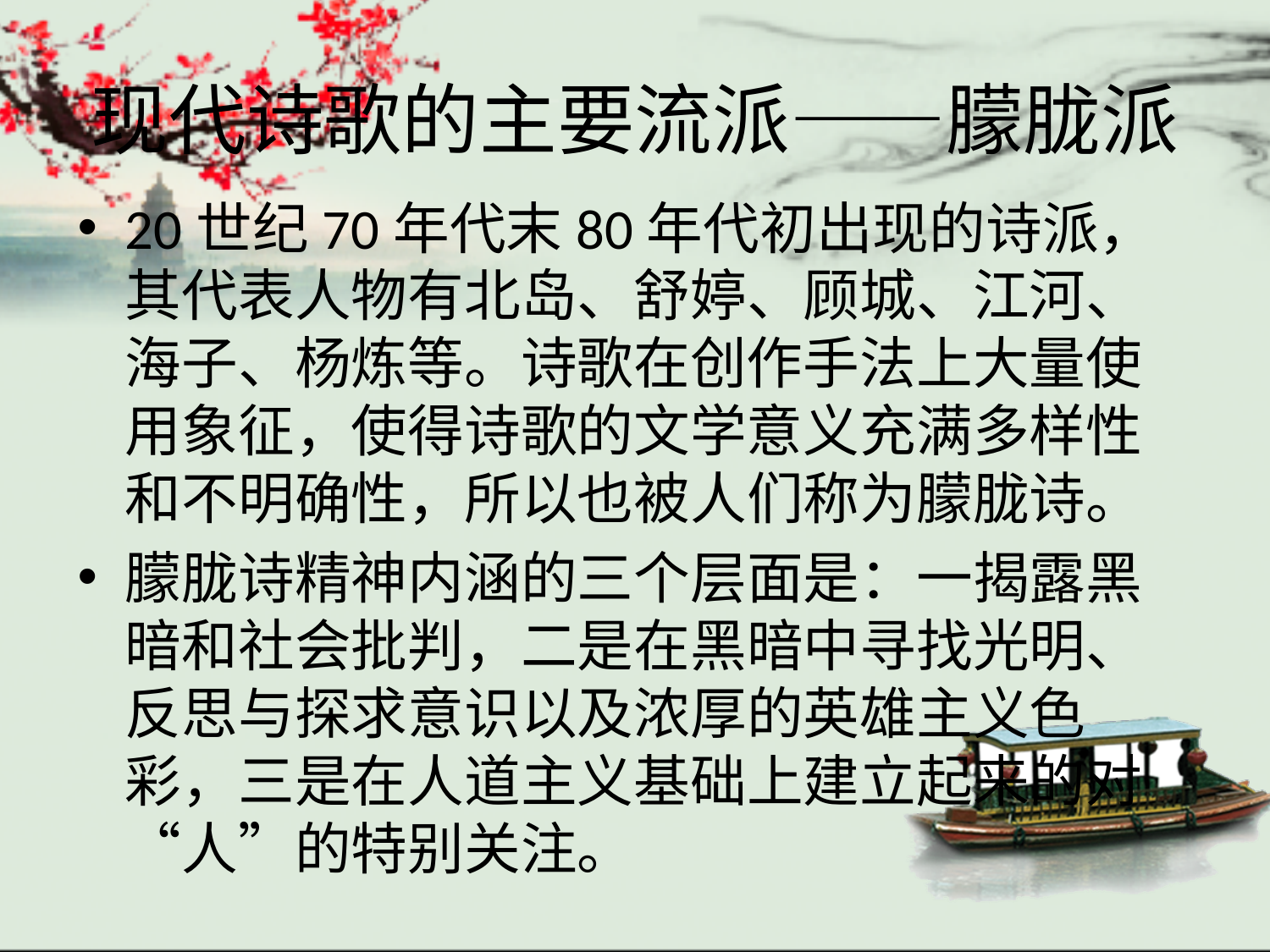

# 现代诗歌的主要流派——朦胧派
20世纪70年代末80年代初出现的诗派，其代表人物有北岛、舒婷、顾城、江河、海子、杨炼等。诗歌在创作手法上大量使用象征，使得诗歌的文学意义充满多样性和不明确性，所以也被人们称为朦胧诗。
朦胧诗精神内涵的三个层面是：一揭露黑暗和社会批判，二是在黑暗中寻找光明、反思与探求意识以及浓厚的英雄主义色彩，三是在人道主义基础上建立起来的对“人”的特别关注。